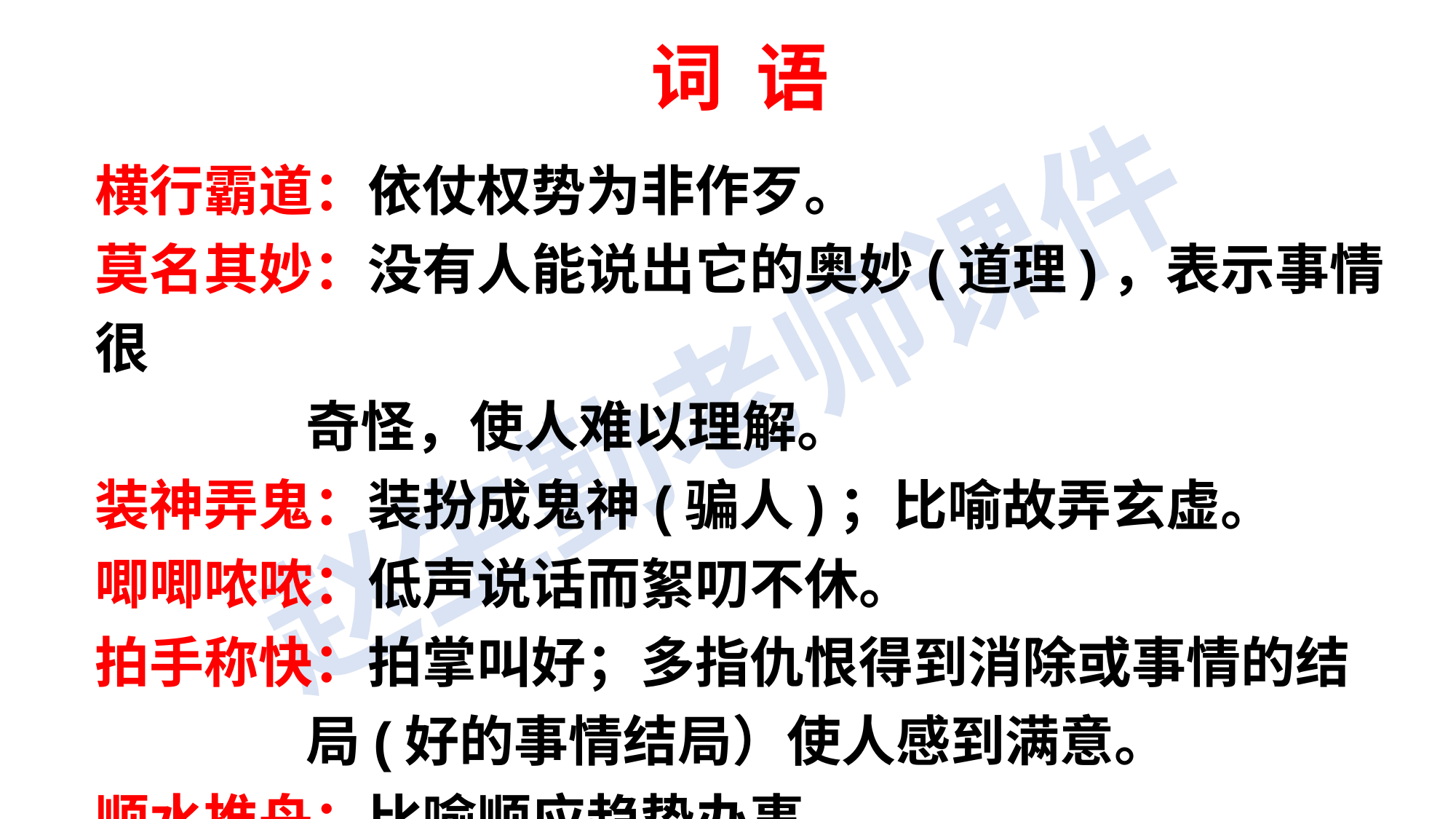

词  语
横行霸道：依仗权势为非作歹。
莫名其妙：没有人能说出它的奥妙(道理)，表示事情很
                奇怪，使人难以理解。
装神弄鬼：装扮成鬼神(骗人)；比喻故弄玄虚。
唧唧哝哝：低声说话而絮叨不休。
拍手称快：拍掌叫好；多指仇恨得到消除或事情的结
                局(好的事情结局）使人感到满意。
顺水推舟：比喻顺应趋势办事。